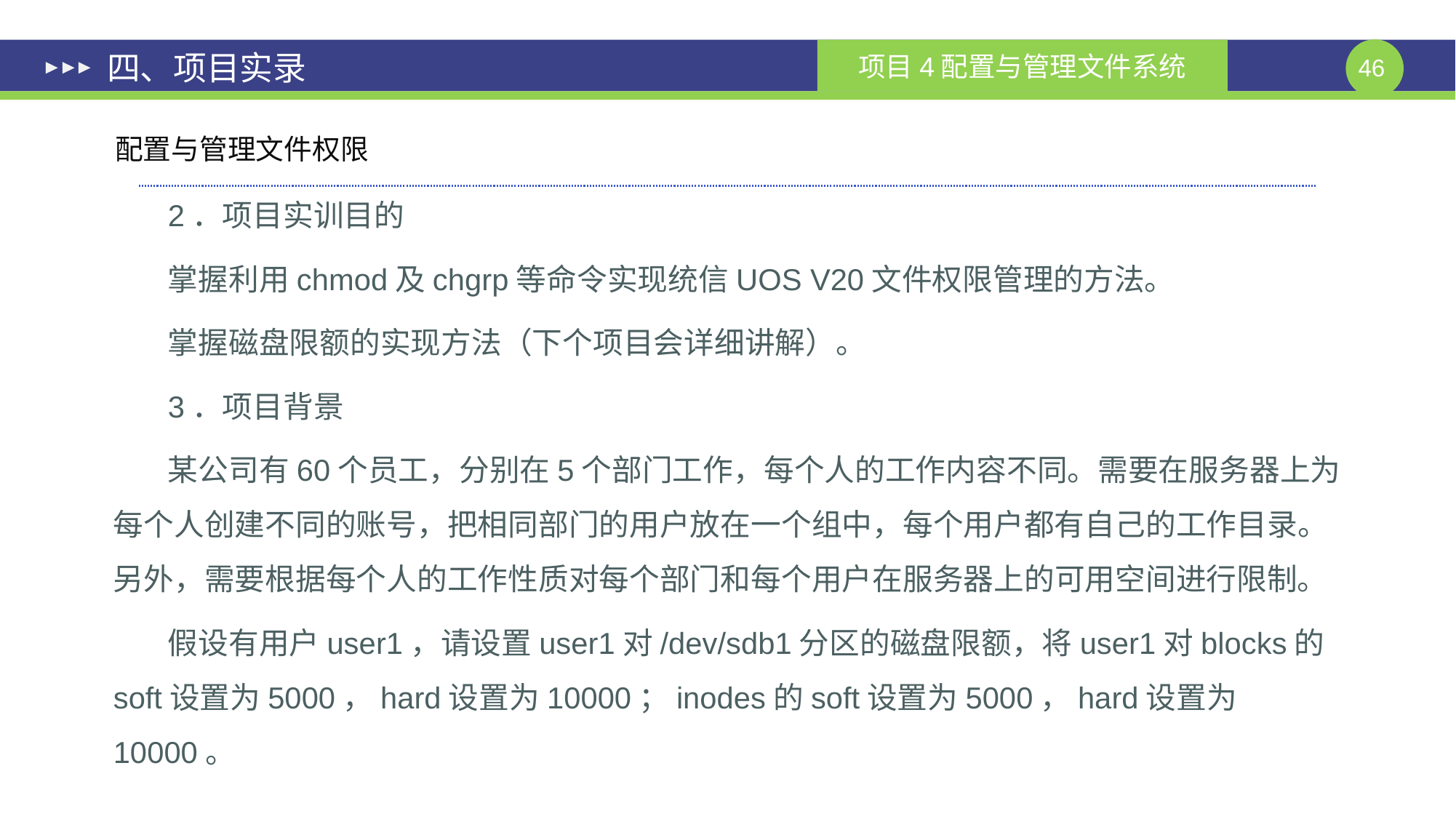

# 四、项目实录
配置与管理文件权限
2．项目实训目的
掌握利用chmod及chgrp等命令实现统信UOS V20文件权限管理的方法。
掌握磁盘限额的实现方法（下个项目会详细讲解）。
3．项目背景
某公司有60个员工，分别在5个部门工作，每个人的工作内容不同。需要在服务器上为每个人创建不同的账号，把相同部门的用户放在一个组中，每个用户都有自己的工作目录。另外，需要根据每个人的工作性质对每个部门和每个用户在服务器上的可用空间进行限制。
假设有用户user1，请设置user1对/dev/sdb1分区的磁盘限额，将user1对blocks的soft设置为5000，hard设置为10000；inodes的soft设置为5000，hard设置为10000。